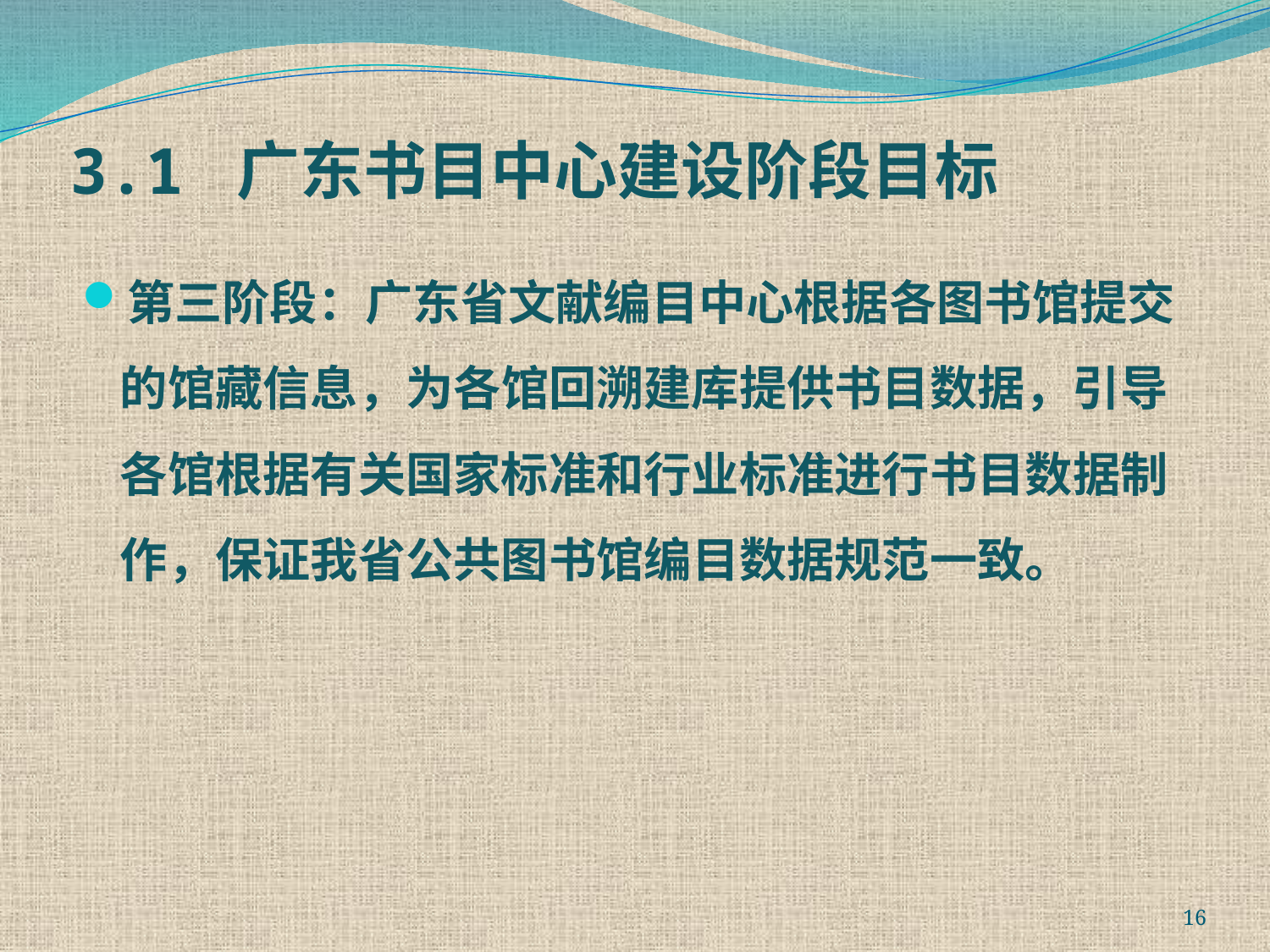

# 3.1 广东书目中心建设阶段目标
第三阶段：广东省文献编目中心根据各图书馆提交的馆藏信息，为各馆回溯建库提供书目数据，引导各馆根据有关国家标准和行业标准进行书目数据制作，保证我省公共图书馆编目数据规范一致。
16